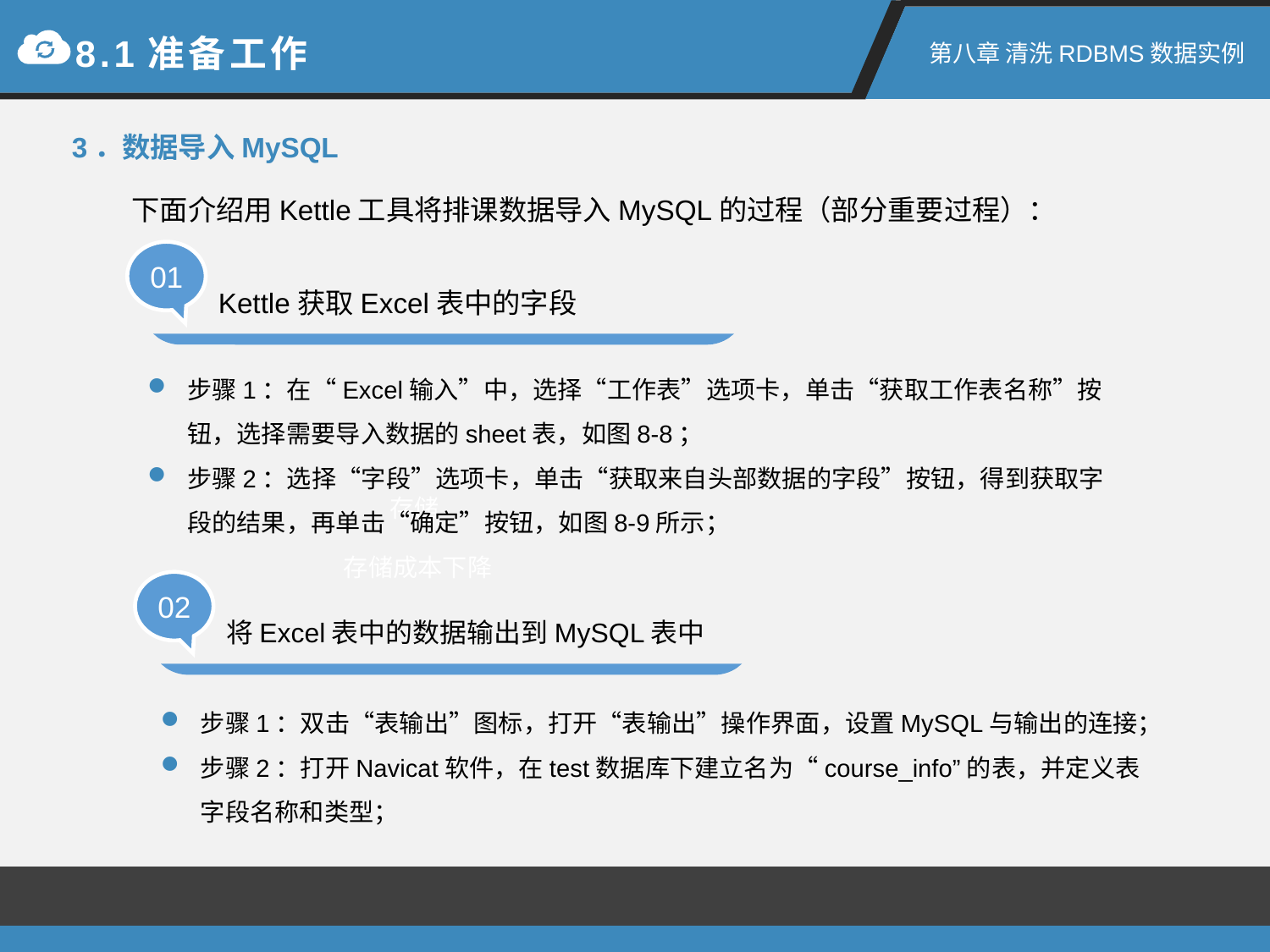

8.1准备工作

第八章 清洗RDBMS数据实例
3．数据导入MySQL
下面介绍用Kettle工具将排课数据导入MySQL的过程（部分重要过程）：

步骤1：在“Excel输入”中，选择“工作表”选项卡，单击“获取工作表名称”按钮，选择需要导入数据的sheet表，如图8-8；
步骤2：选择“字段”选项卡，单击“获取来自头部数据的字段”按钮，得到获取字段的结果，再单击“确定”按钮，如图8-9所示；

01

Kettle获取Excel表中的字段

存储

   存储成本下降
02

将Excel表中的数据输出到MySQL表中

步骤1：双击“表输出”图标，打开“表输出”操作界面，设置MySQL与输出的连接；
步骤2：打开Navicat软件，在test数据库下建立名为“course_info”的表，并定义表字段名称和类型；